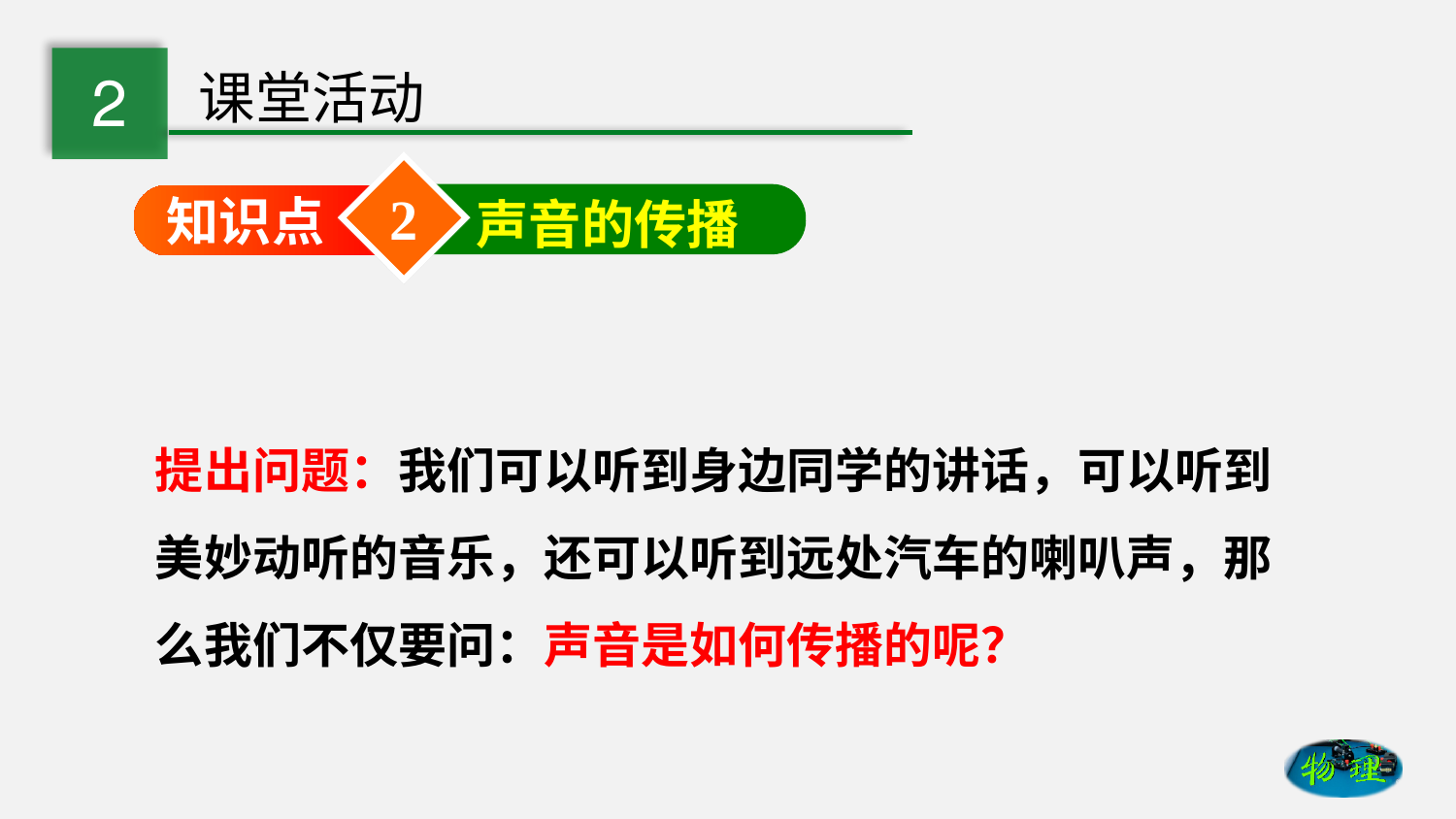

2
知识点
声音的传播

提出问题：我们可以听到身边同学的讲话，可以听到
美妙动听的音乐，还可以听到远处汽车的喇叭声，那
么我们不仅要问：声音是如何传播的呢？